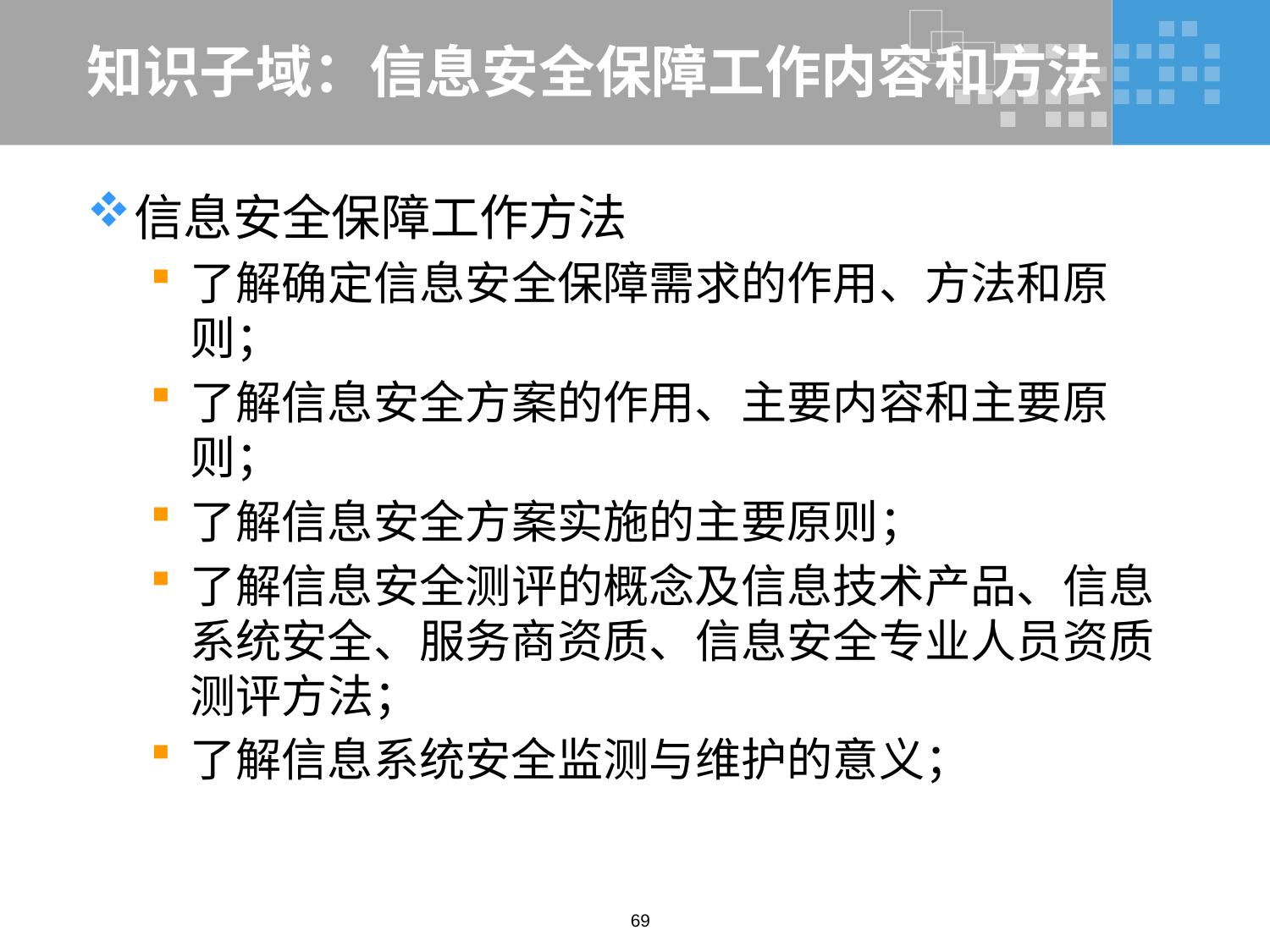

# 知识子域：信息安全保障工作内容和方法
信息安全保障工作方法
了解确定信息安全保障需求的作用、方法和原则；
了解信息安全方案的作用、主要内容和主要原则；
了解信息安全方案实施的主要原则；
了解信息安全测评的概念及信息技术产品、信息系统安全、服务商资质、信息安全专业人员资质测评方法；
了解信息系统安全监测与维护的意义；

69